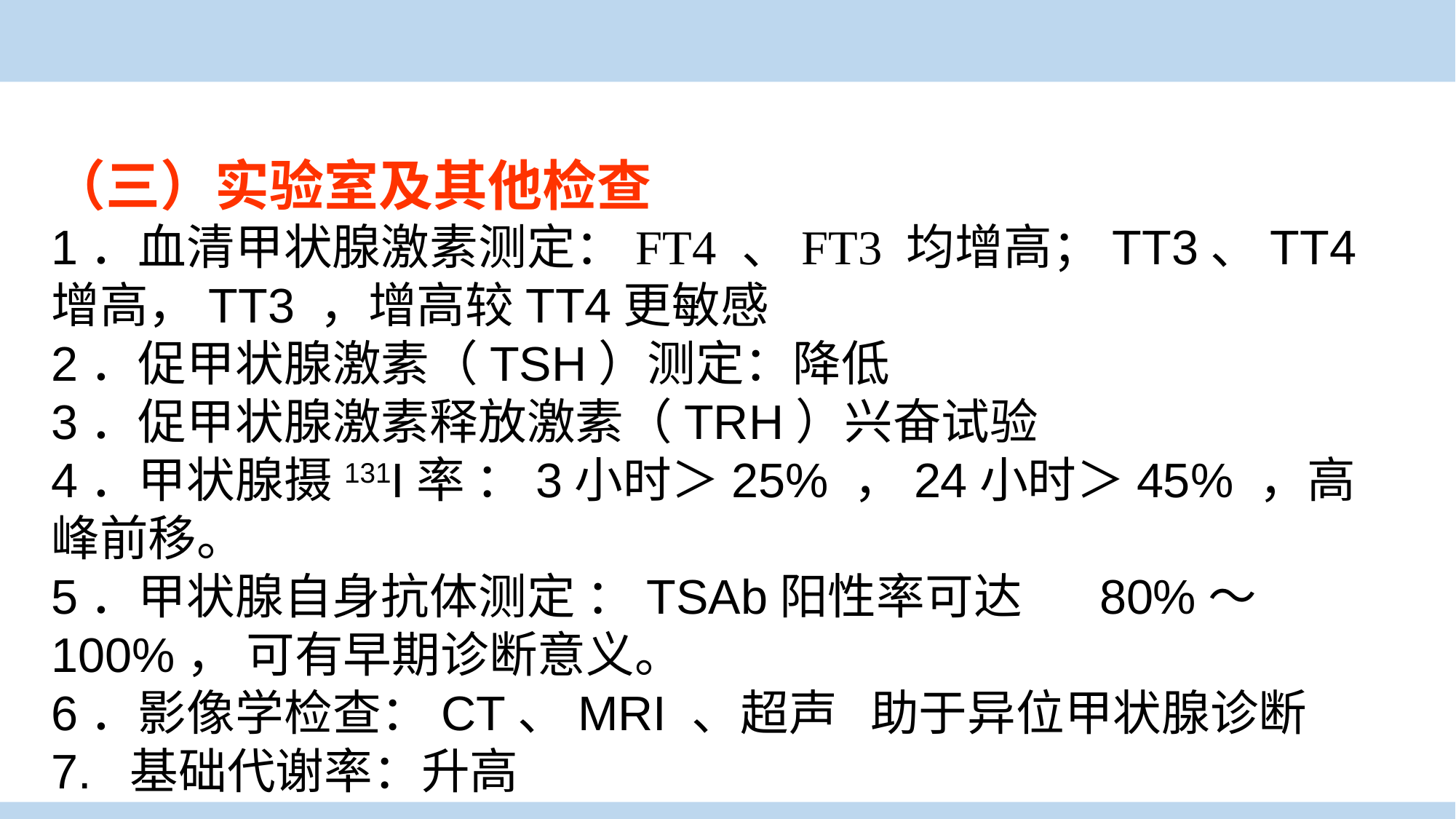

（三）实验室及其他检查
1．血清甲状腺激素测定：FT4 、FT3 均增高；TT3、TT4增高，TT3 ，增高较TT4更敏感
2．促甲状腺激素（TSH）测定：降低
3．促甲状腺激素释放激素（TRH）兴奋试验
4．甲状腺摄131I率 ：3小时＞25% ，24小时＞45% ，高峰前移。
5．甲状腺自身抗体测定 ：TSAb阳性率可达      80%～100%， 可有早期诊断意义。
6．影像学检查：CT、MRI 、超声   助于异位甲状腺诊断
7.  基础代谢率：升高